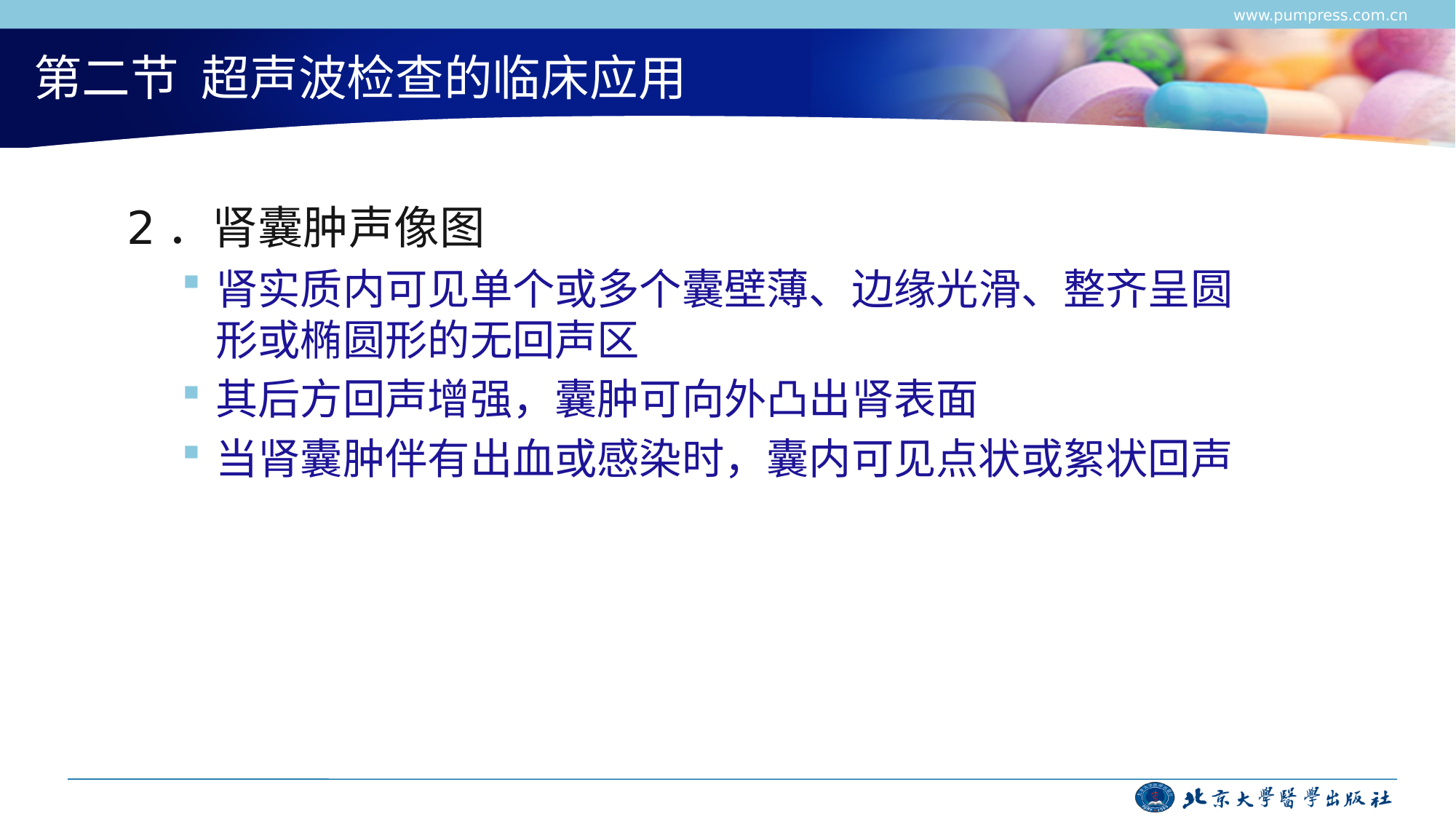

www.pumpress.com.cn
# 第二节  超声波检查的临床应用
2．肾囊肿声像图
肾实质内可见单个或多个囊壁薄、边缘光滑、整齐呈圆形或椭圆形的无回声区
其后方回声增强，囊肿可向外凸出肾表面
当肾囊肿伴有出血或感染时，囊内可见点状或絮状回声